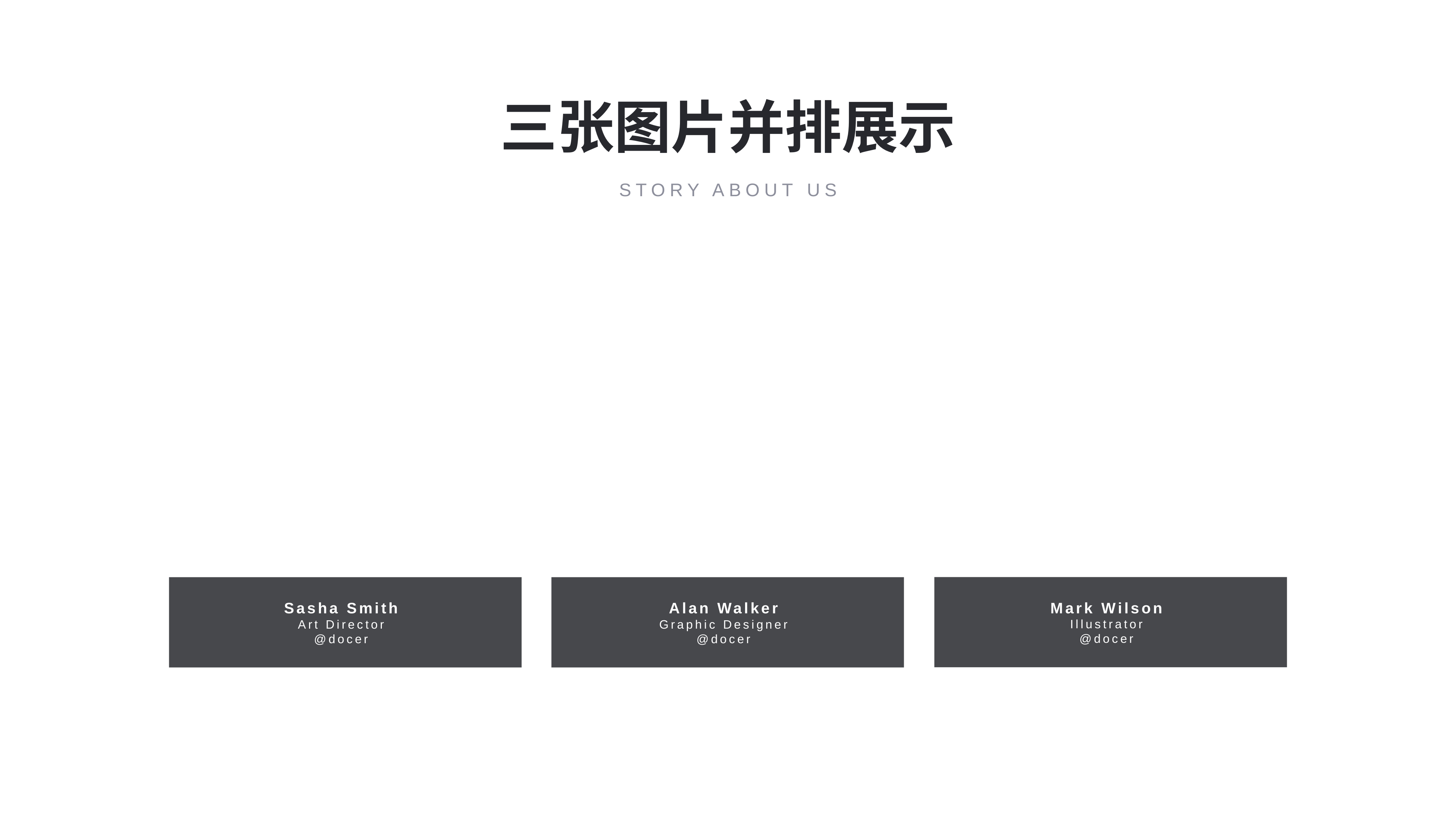

三张图片并排展示
STORY ABOUT US

Mark Wilson
Illustrator
@docer
Sasha Smith
Art Director
@docer
Alan Walker
Graphic Designer
@docer